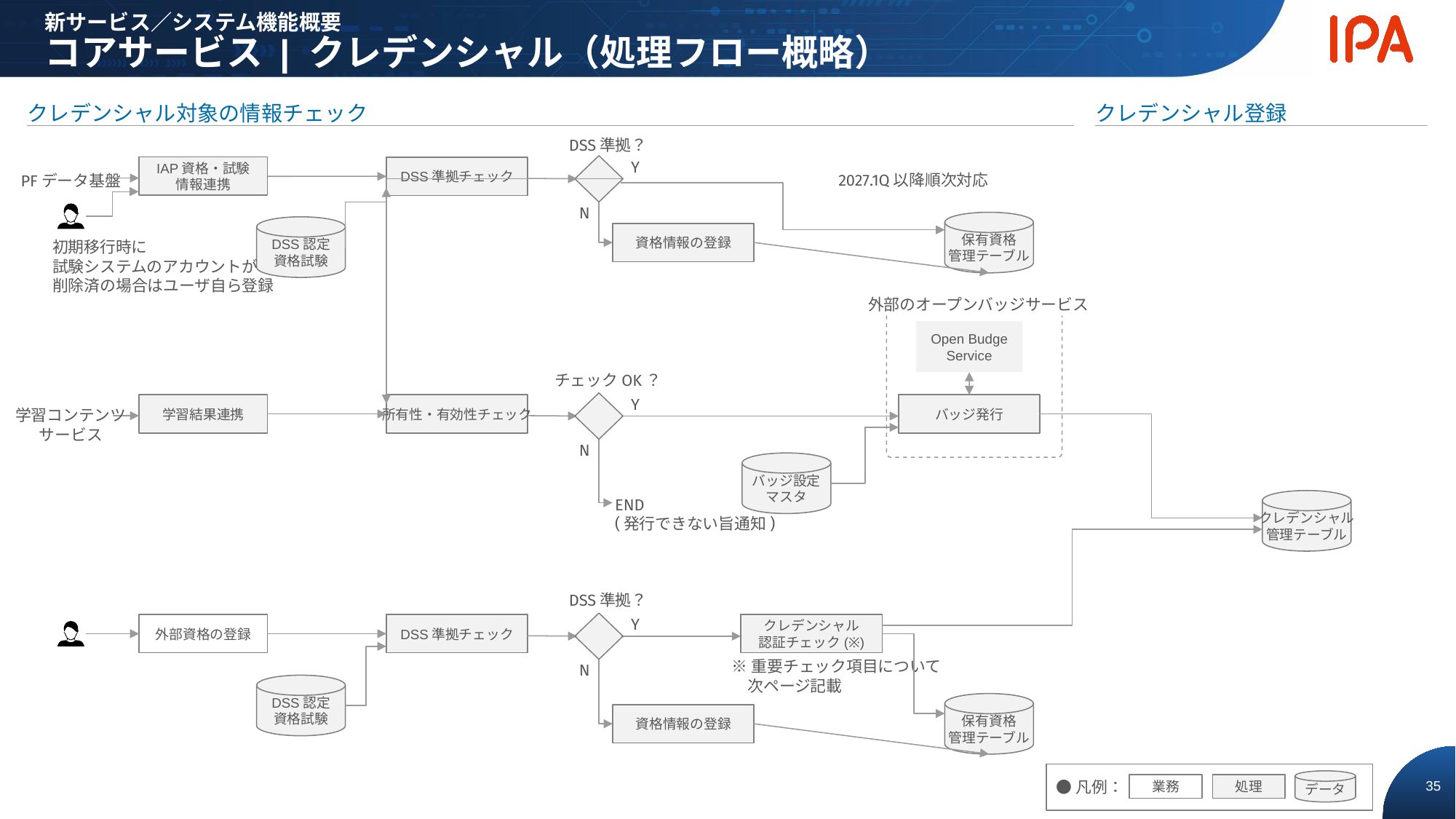

新サービス／システム機能概要
コアサービス | クレデンシャル（処理フロー概略）
クレデンシャル対象の情報チェック
クレデンシャル登録
DSS準拠？

Y
IAP資格・試験
情報連携
DSS準拠チェック

2027.1Q以降順次対応

PFデータ基盤

N
保有資格
管理テーブル
DSS認定
資格試験

資格情報の登録
初期移行時に
試験システムのアカウントが
削除済の場合はユーザ自ら登録

外部のオープンバッジサービス

Open Budge
Service
チェックOK？

Y
学習結果連携
所有性・有効性チェック
バッジ発行

学習コンテンツ
サービス

N
バッジ設定
マスタ

クレデンシャル
管理テーブル
END
(発行できない旨通知)

DSS準拠？

Y
外部資格の登録
DSS準拠チェック
クレデンシャル
認証チェック(※)

※重要チェック項目について
　次ページ記載
N
DSS認定
資格試験
保有資格
管理テーブル

資格情報の登録

データ
業務
処理
●凡例：